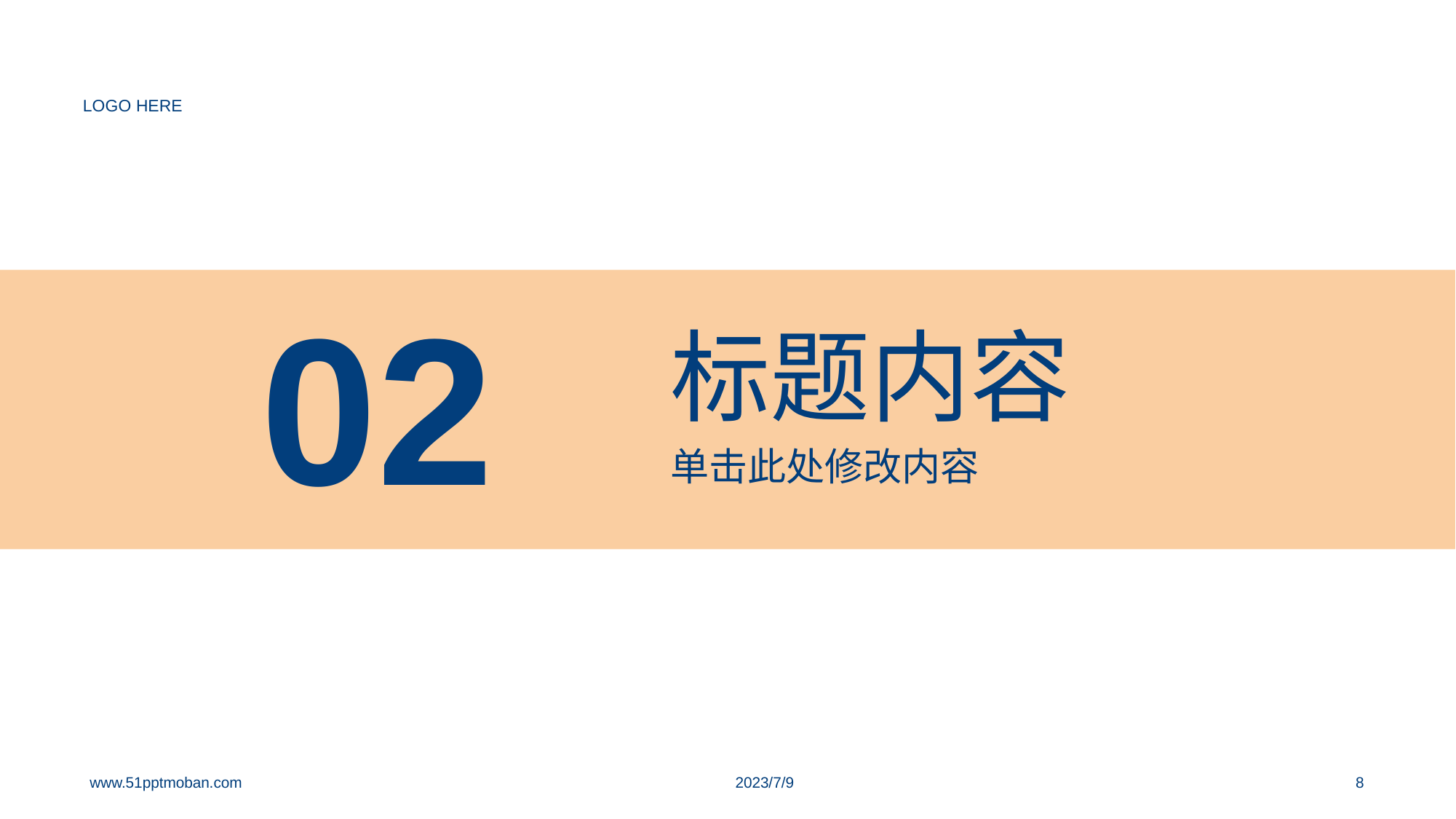

LOGO HERE
02
# 标题内容
单击此处修改内容
www.51pptmoban.com
2023/7/9
8